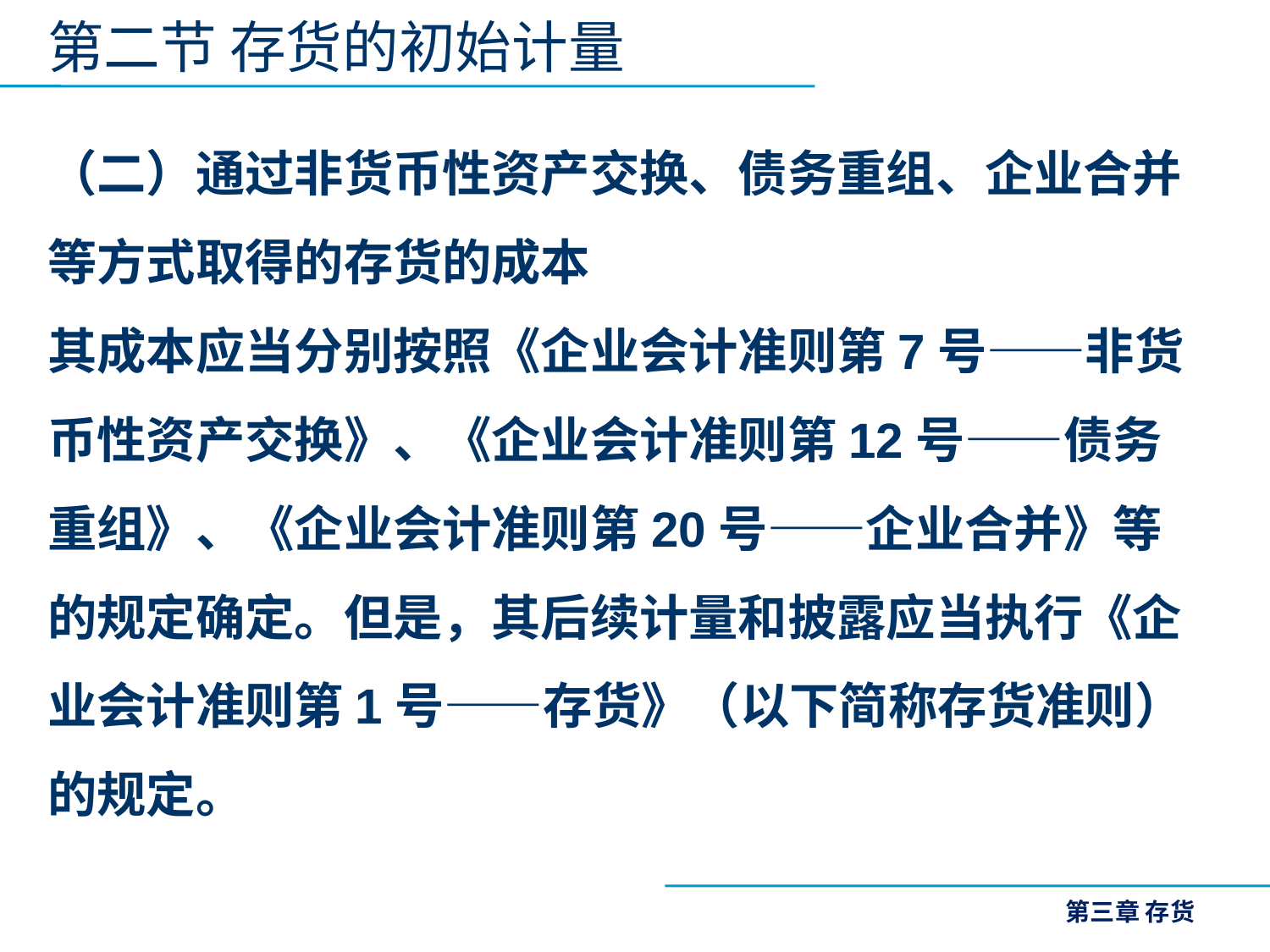

第二节 存货的初始计量
（二）通过非货币性资产交换、债务重组、企业合并等方式取得的存货的成本
其成本应当分别按照《企业会计准则第7号——非货币性资产交换》、《企业会计准则第12号——债务重组》、《企业会计准则第20号——企业合并》等的规定确定。但是，其后续计量和披露应当执行《企业会计准则第1号——存货》（以下简称存货准则）的规定。